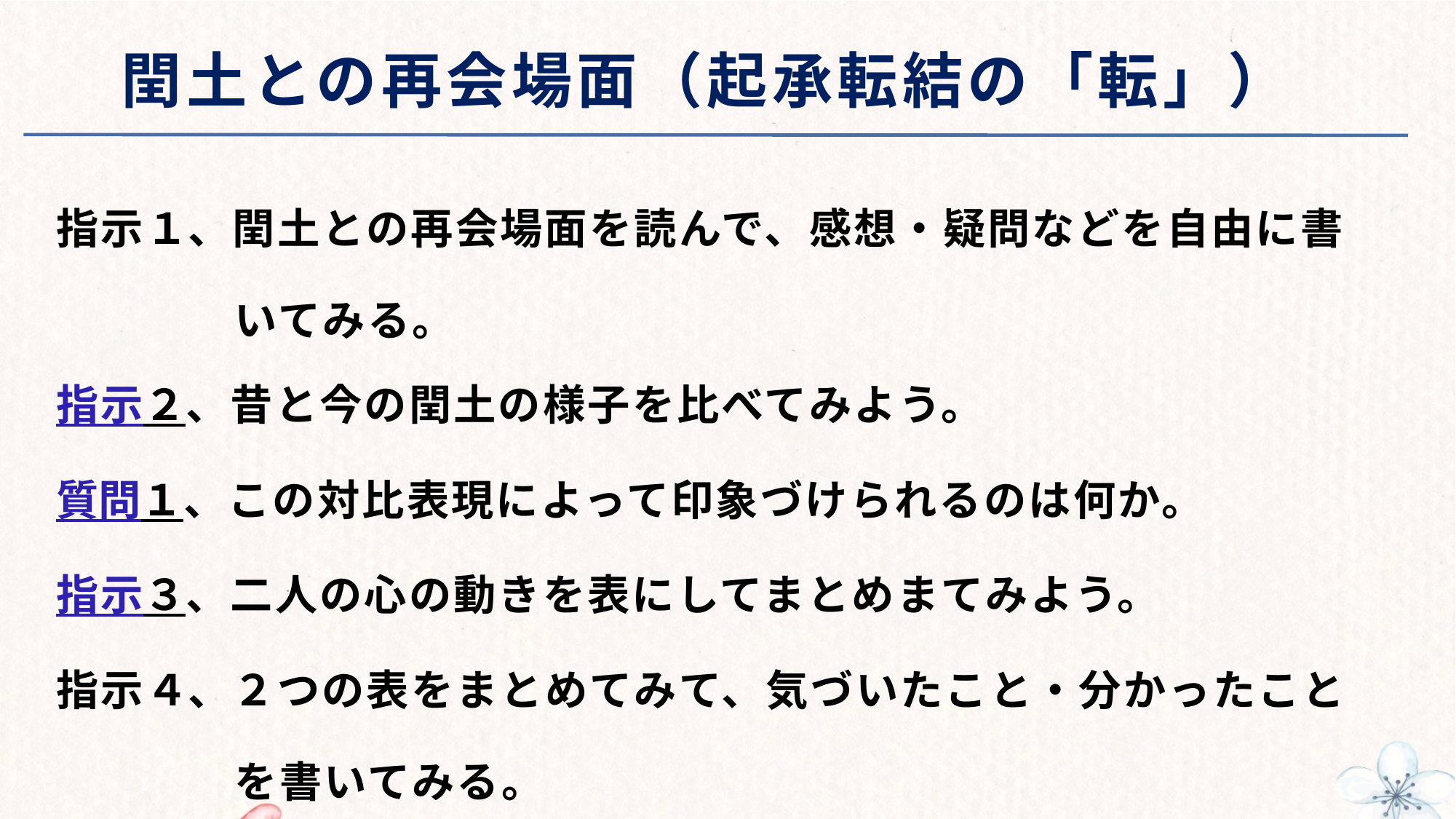

# 閏土との再会場面（起承転結の「転」）
指示１、閏土との再会場面を読んで、感想・疑問などを自由に書
　　　　いてみる。
指示２、昔と今の閏土の様子を比べてみよう。
質問１、この対比表現によって印象づけられるのは何か。
指示３、二人の心の動きを表にしてまとめまてみよう。
指示４、２つの表をまとめてみて、気づいたこと・分かったこと
　　　　を書いてみる。